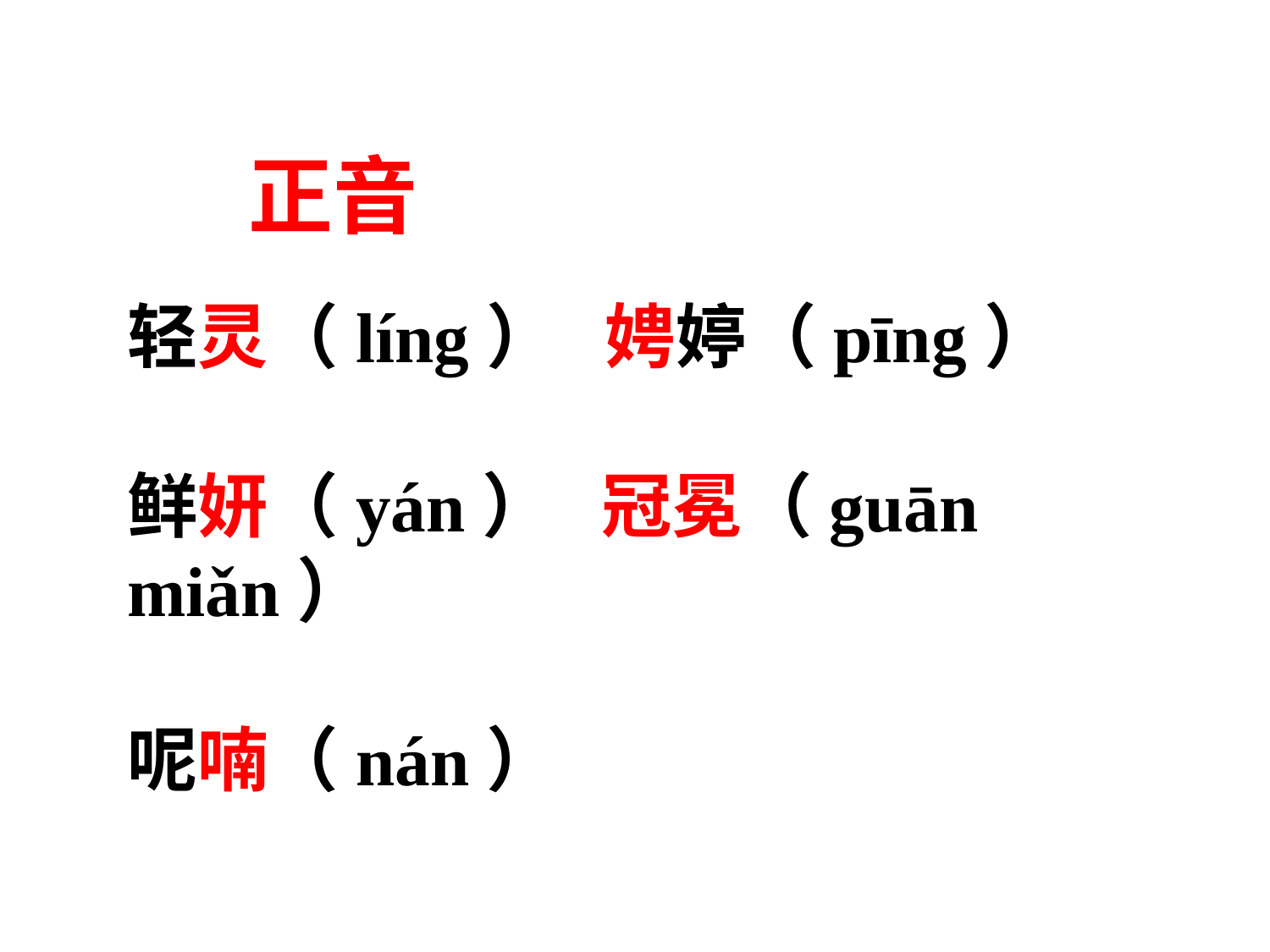

正音
轻灵（líng）   娉婷（pīng）

鲜妍（yán）   冠冕（guān  miǎn）

呢喃（nán）